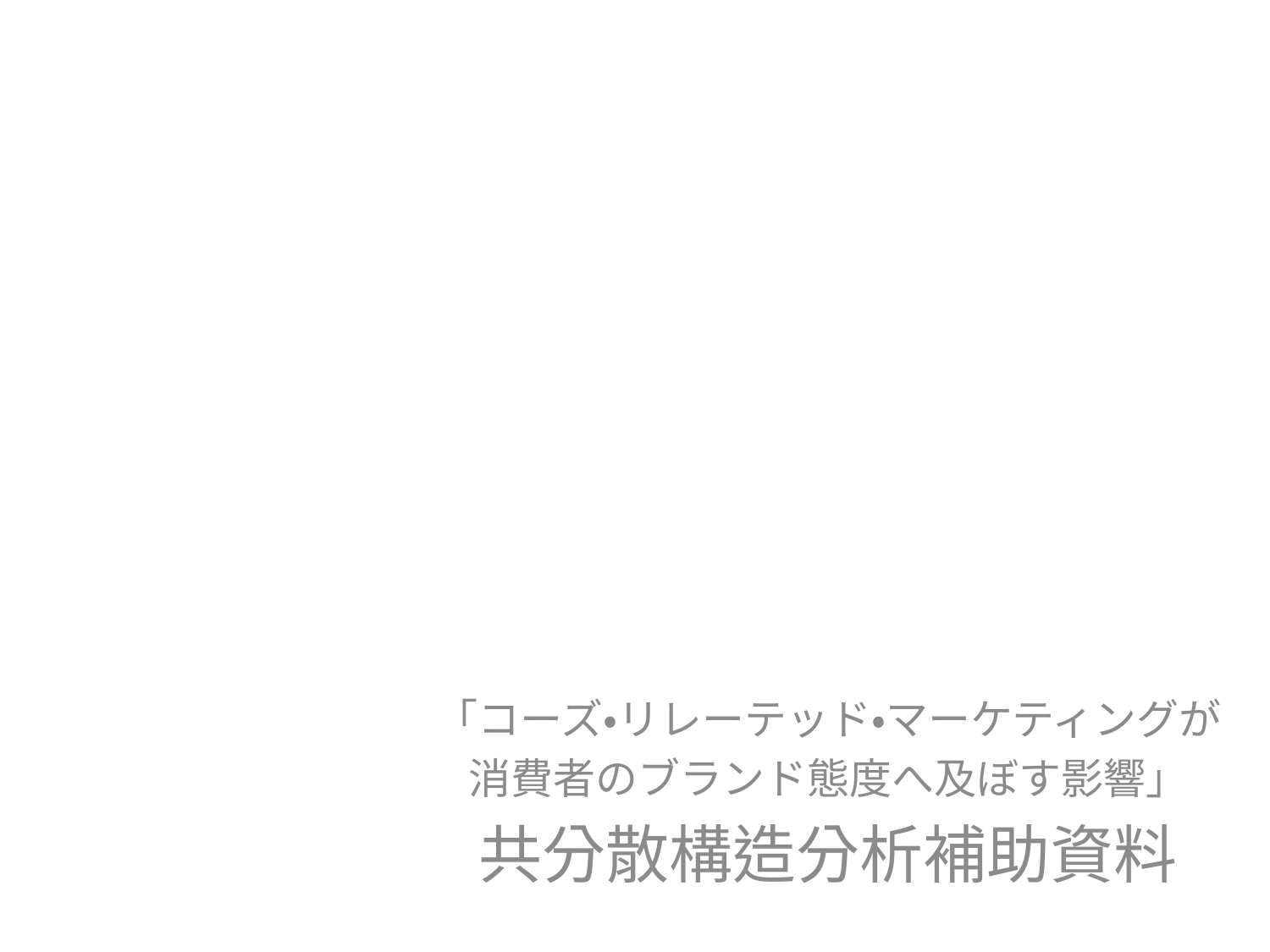

「コーズ・リレーテッド・マーケティングが
消費者のブランド態度へ及ぼす影響」
共分散構造分析補助資料